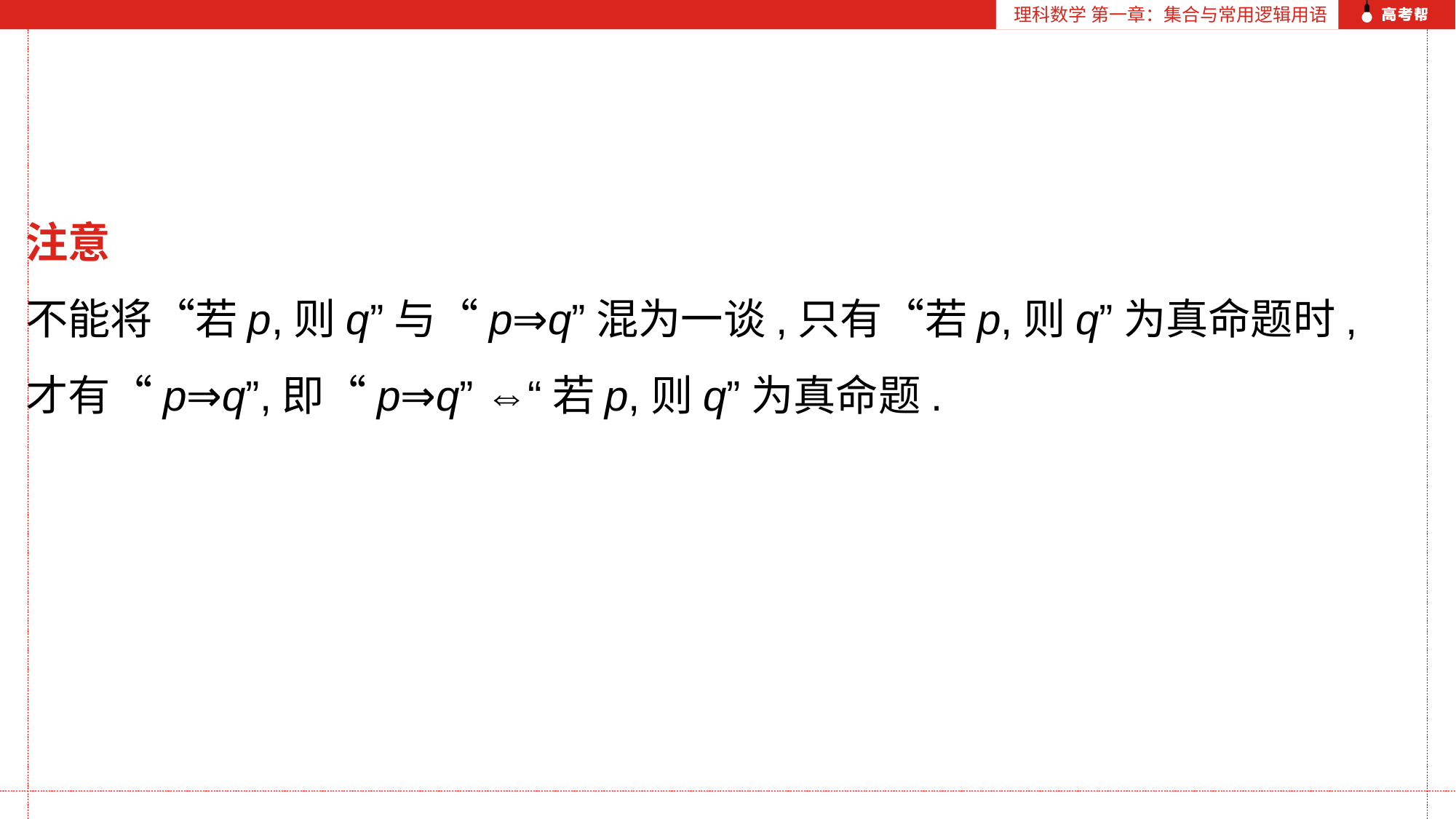

理科数学 第一章：集合与常用逻辑用语

注意
不能将“若p,则q”与“p⇒q”混为一谈,只有“若p,则q”为真命题时,才有“p⇒q”,即“p⇒q” ⇔“若p,则q”为真命题.